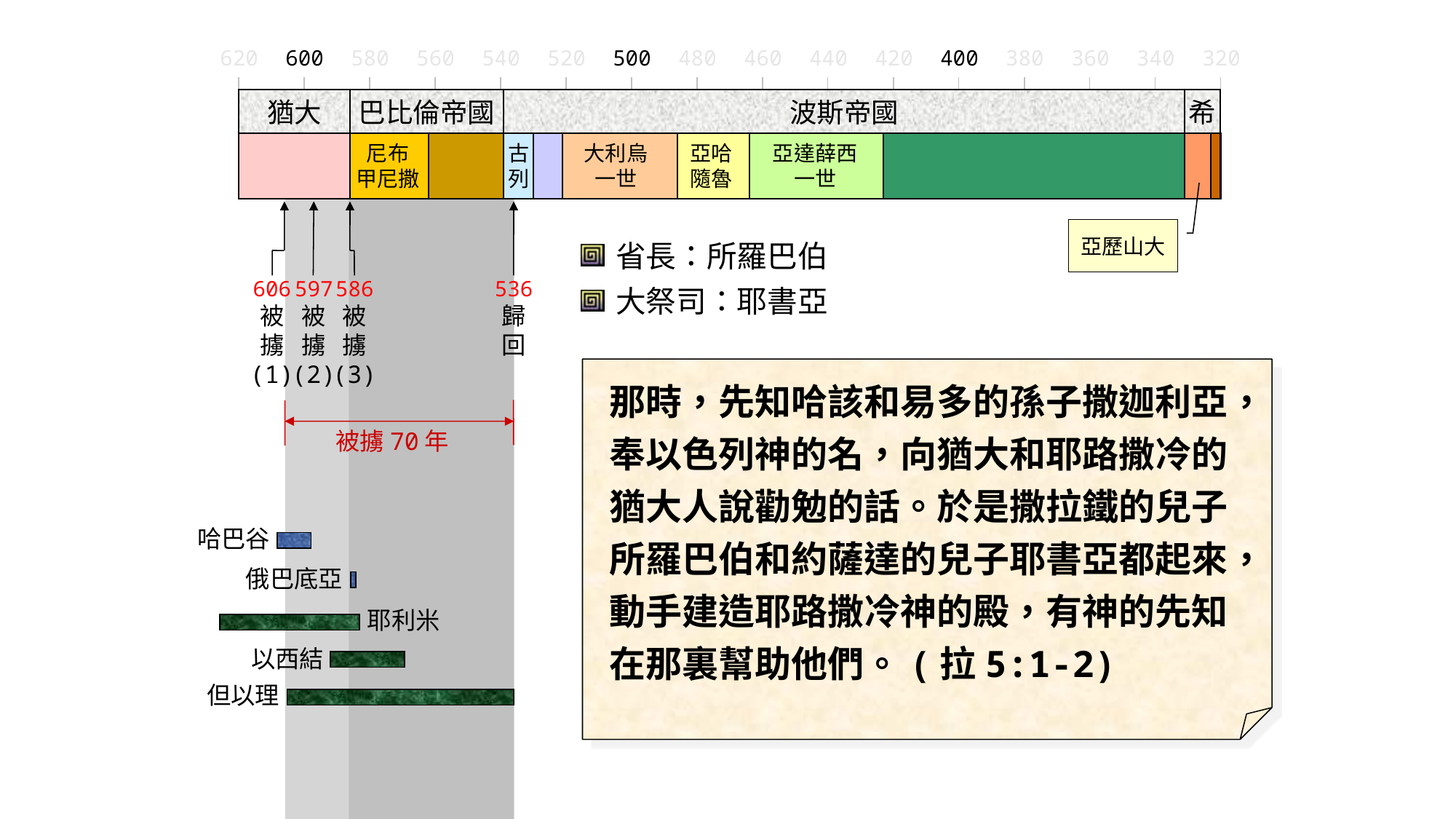

320
380
420
440
480
540
580
600
340
360
400
460
500
520
560
620

猶大
巴比倫帝國
波斯帝國
希

尼布
甲尼撒
古
列
大利烏
一世
亞哈
隨魯
亞達薛西
一世

亞歷山大
省長：所羅巴伯
大祭司：耶書亞

536
歸
回
606
被
擄
(1)
597
被
擄
(2)
586
被
擄
(3)

那時，先知哈該和易多的孫子撒迦利亞，奉以色列神的名，向猶大和耶路撒冷的猶大人說勸勉的話。於是撒拉鐵的兒子所羅巴伯和約薩達的兒子耶書亞都起來，動手建造耶路撒冷神的殿，有神的先知在那裏幫助他們。(拉5:1-2)

被擄70年

哈巴谷

俄巴底亞

耶利米

以西結

但以理